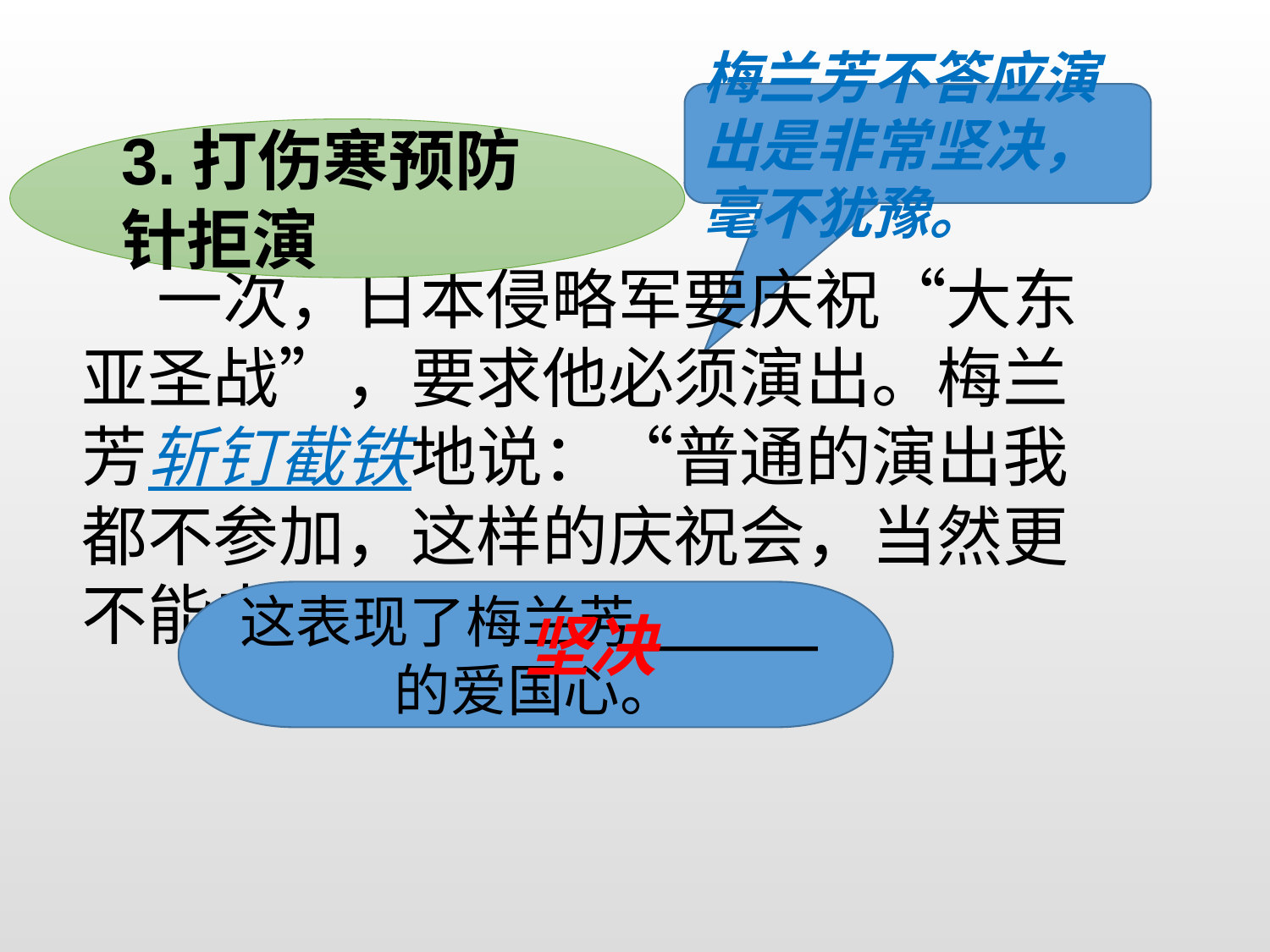

梅兰芳不答应演出是非常坚决，毫不犹豫。
3.打伤寒预防针拒演
    一次，日本侵略军要庆祝“大东亚圣战”，要求他必须演出。梅兰芳斩钉截铁地说：“普通的演出我都不参加，这样的庆祝会，当然更不能去了。”
这表现了梅兰芳_____的爱国心。
坚决